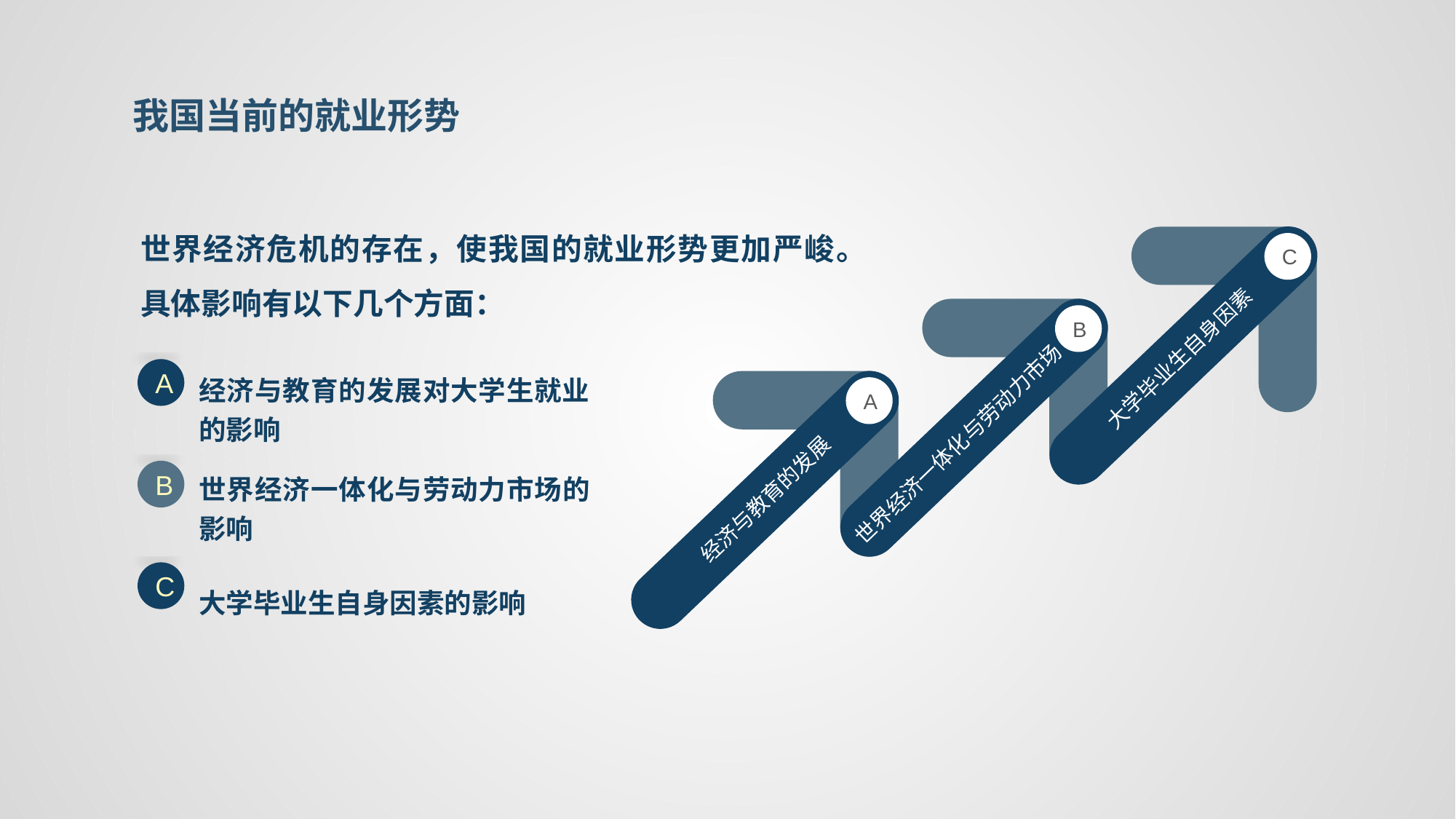

我国当前的就业形势
世界经济危机的存在，使我国的就业形势更加严峻。具体影响有以下几个方面：

C

B

大学毕业生自身因素
经济与教育的发展对大学生就业的影响
A

A

世界经济一体化与劳动力市场

世界经济一体化与劳动力市场的影响
B
经济与教育的发展
C
大学毕业生自身因素的影响